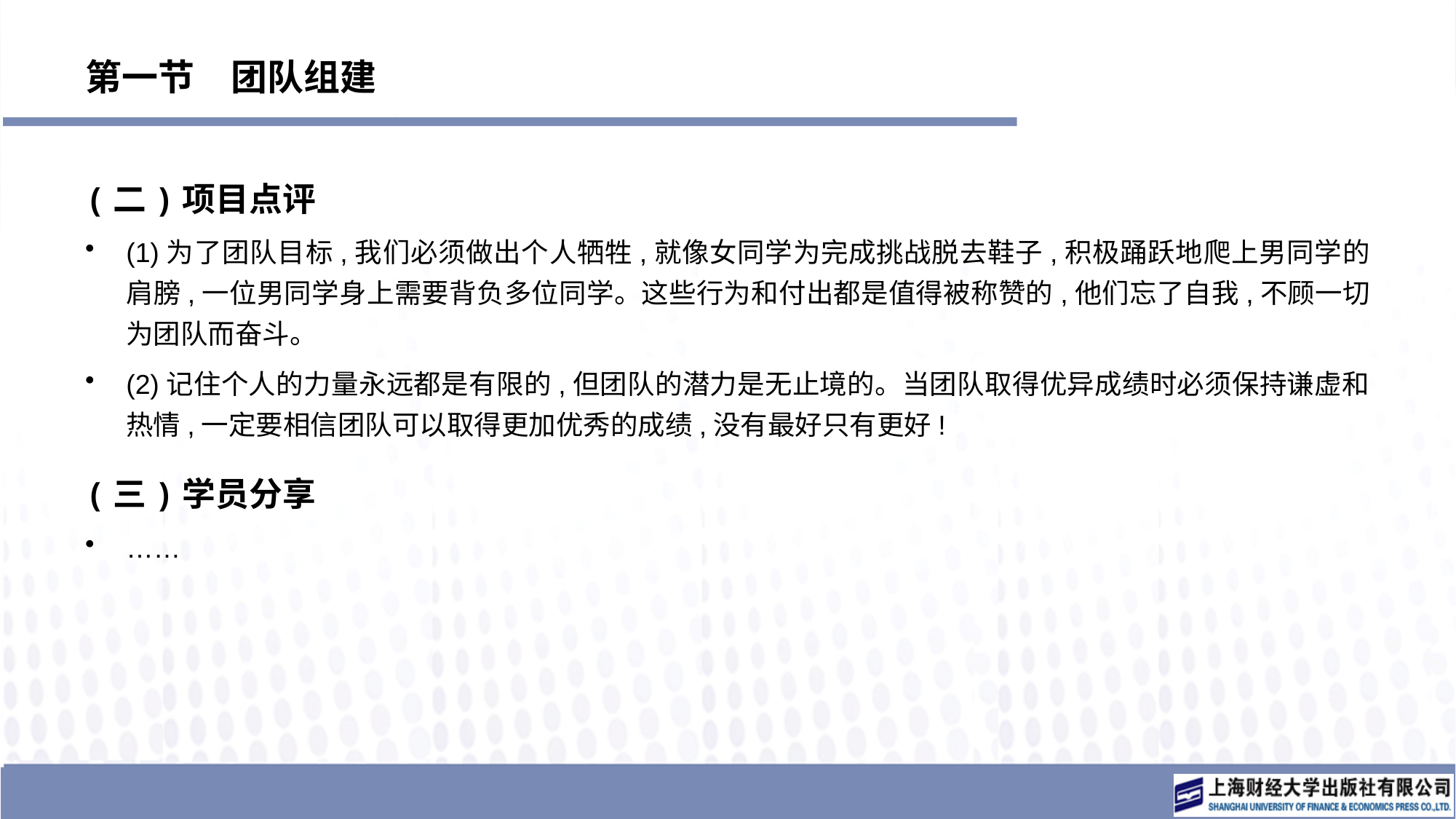

# 第一节　团队组建
(二)项目点评
(1)为了团队目标,我们必须做出个人牺牲,就像女同学为完成挑战脱去鞋子,积极踊跃地爬上男同学的肩膀,一位男同学身上需要背负多位同学。这些行为和付出都是值得被称赞的,他们忘了自我,不顾一切为团队而奋斗。
(2)记住个人的力量永远都是有限的,但团队的潜力是无止境的。当团队取得优异成绩时必须保持谦虚和热情,一定要相信团队可以取得更加优秀的成绩,没有最好只有更好!
(三)学员分享
……